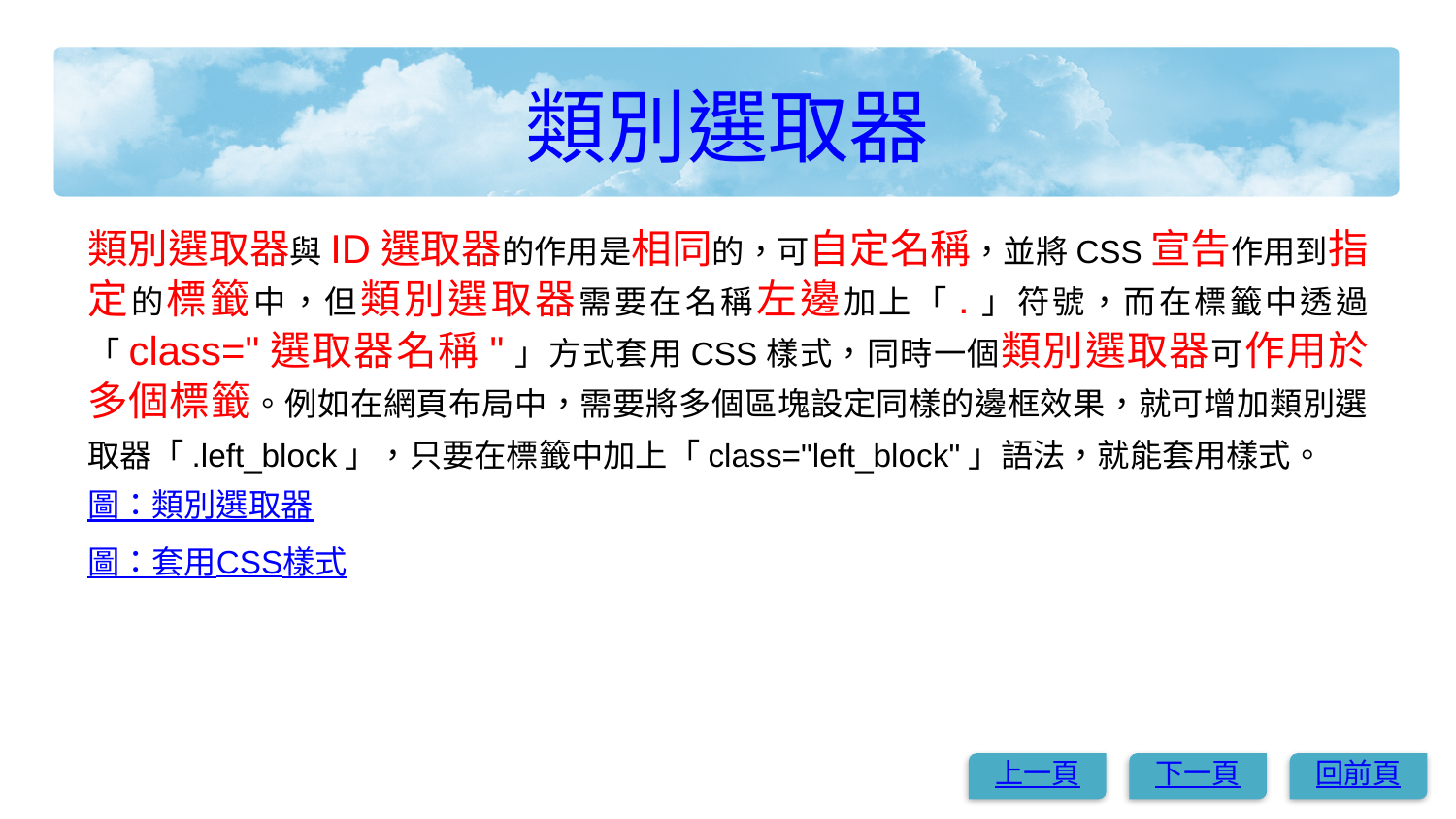

# 類別選取器
類別選取器與ID選取器的作用是相同的，可自定名稱，並將CSS宣告作用到指定的標籤中，但類別選取器需要在名稱左邊加上「.」符號，而在標籤中透過「class="選取器名稱"」方式套用CSS樣式，同時一個類別選取器可作用於多個標籤。例如在網頁布局中，需要將多個區塊設定同樣的邊框效果，就可增加類別選取器「.left_block」，只要在標籤中加上「class="left_block"」語法，就能套用樣式。
圖：類別選取器
圖：套用CSS樣式
上一頁
下一頁
回前頁